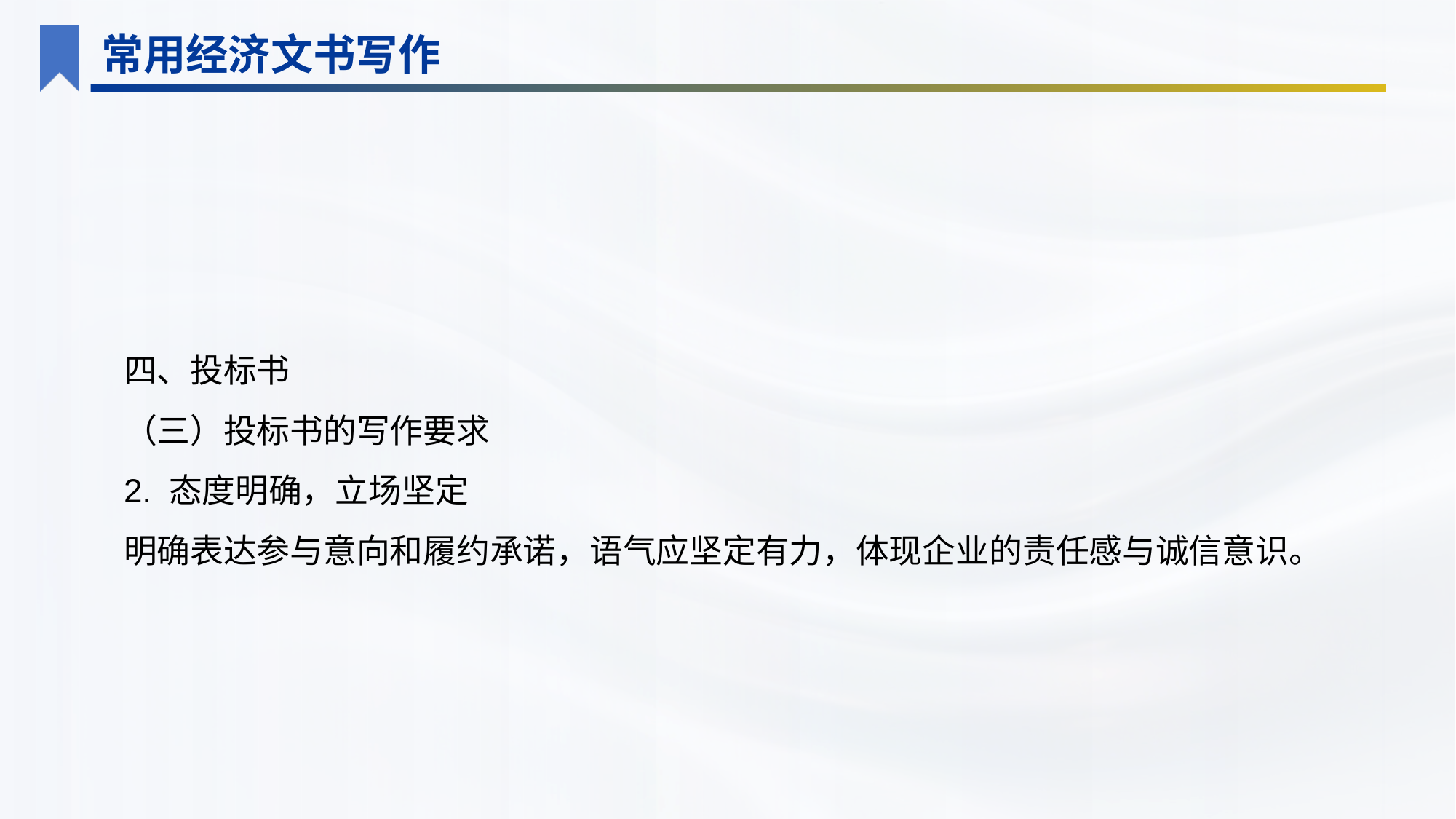

常用经济文书写作
四、投标书
（三）投标书的写作要求
2. 态度明确，立场坚定
明确表达参与意向和履约承诺，语气应坚定有力，体现企业的责任感与诚信意识。